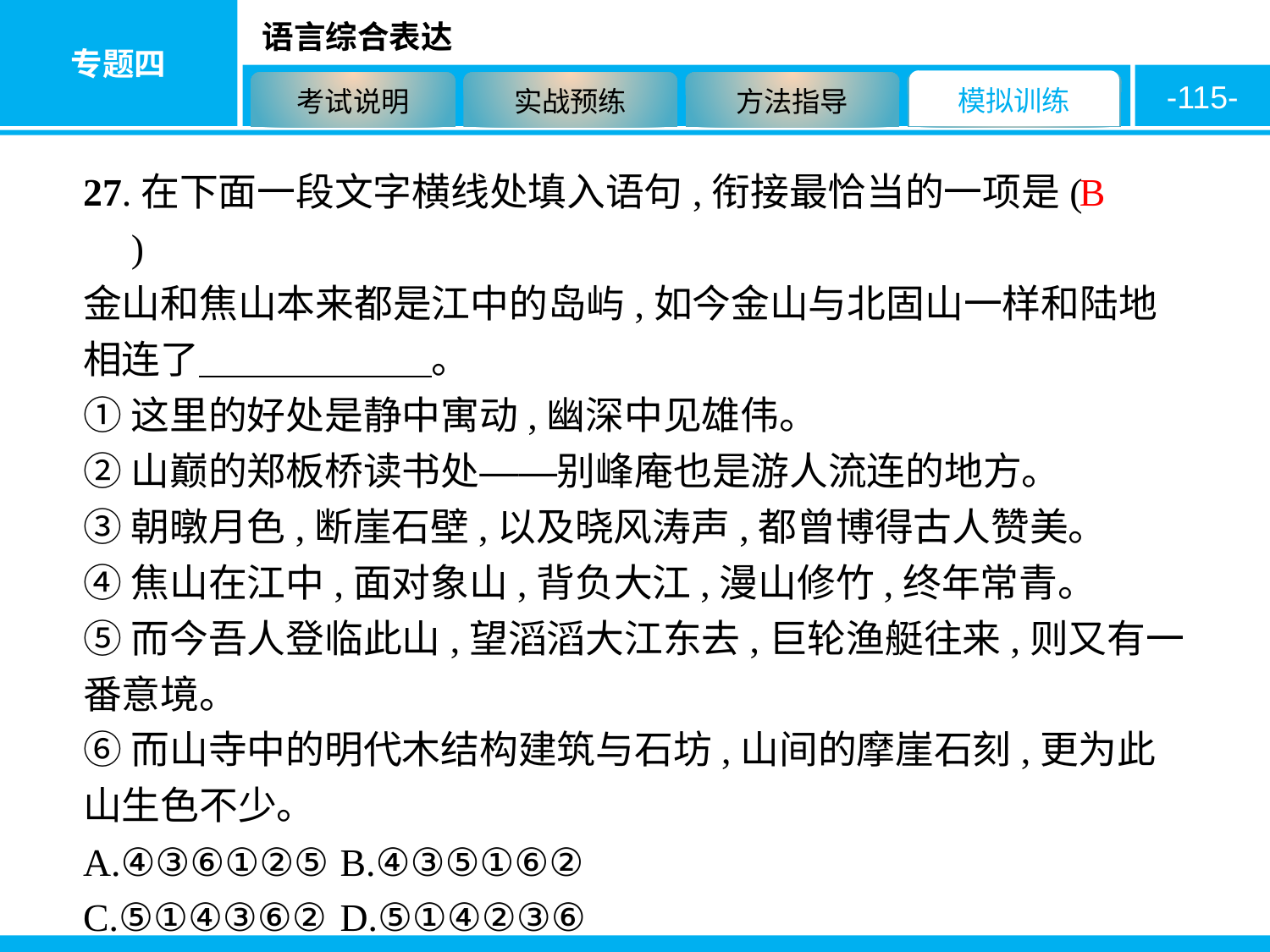

-115-
27.在下面一段文字横线处填入语句,衔接最恰当的一项是( 　　)
金山和焦山本来都是江中的岛屿,如今金山与北固山一样和陆地相连了　　　　　　。
①这里的好处是静中寓动,幽深中见雄伟。
②山巅的郑板桥读书处——别峰庵也是游人流连的地方。
③朝暾月色,断崖石壁,以及晓风涛声,都曾博得古人赞美。
④焦山在江中,面对象山,背负大江,漫山修竹,终年常青。
⑤而今吾人登临此山,望滔滔大江东去,巨轮渔艇往来,则又有一番意境。
⑥而山寺中的明代木结构建筑与石坊,山间的摩崖石刻,更为此山生色不少。
A.④③⑥①②⑤	B.④③⑤①⑥②
C.⑤①④③⑥②	D.⑤①④②③⑥
B